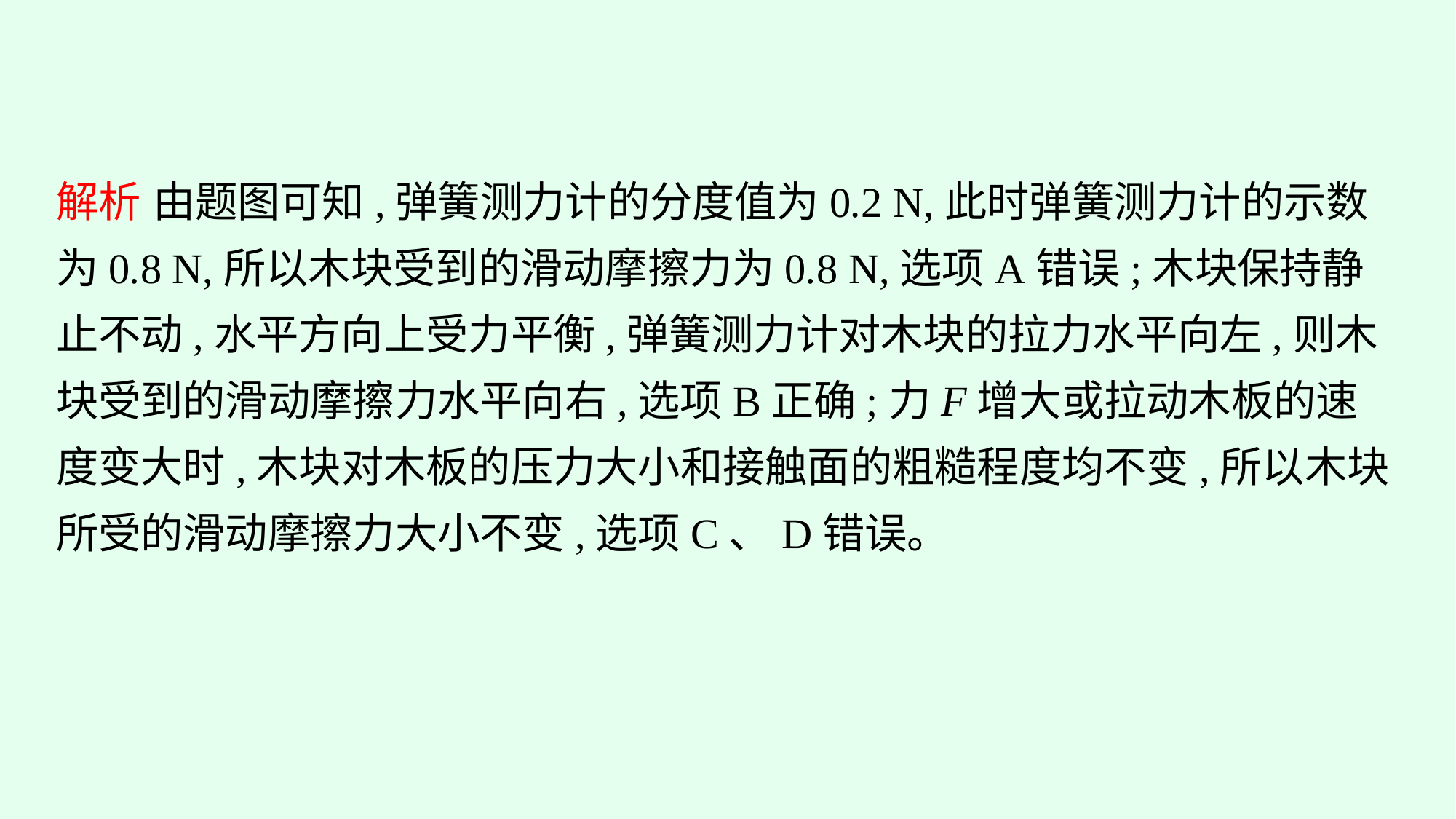

解析 由题图可知,弹簧测力计的分度值为0.2 N,此时弹簧测力计的示数为0.8 N,所以木块受到的滑动摩擦力为0.8 N,选项A错误;木块保持静止不动,水平方向上受力平衡,弹簧测力计对木块的拉力水平向左,则木块受到的滑动摩擦力水平向右,选项B正确;力F增大或拉动木板的速度变大时,木块对木板的压力大小和接触面的粗糙程度均不变,所以木块所受的滑动摩擦力大小不变,选项C、D错误。